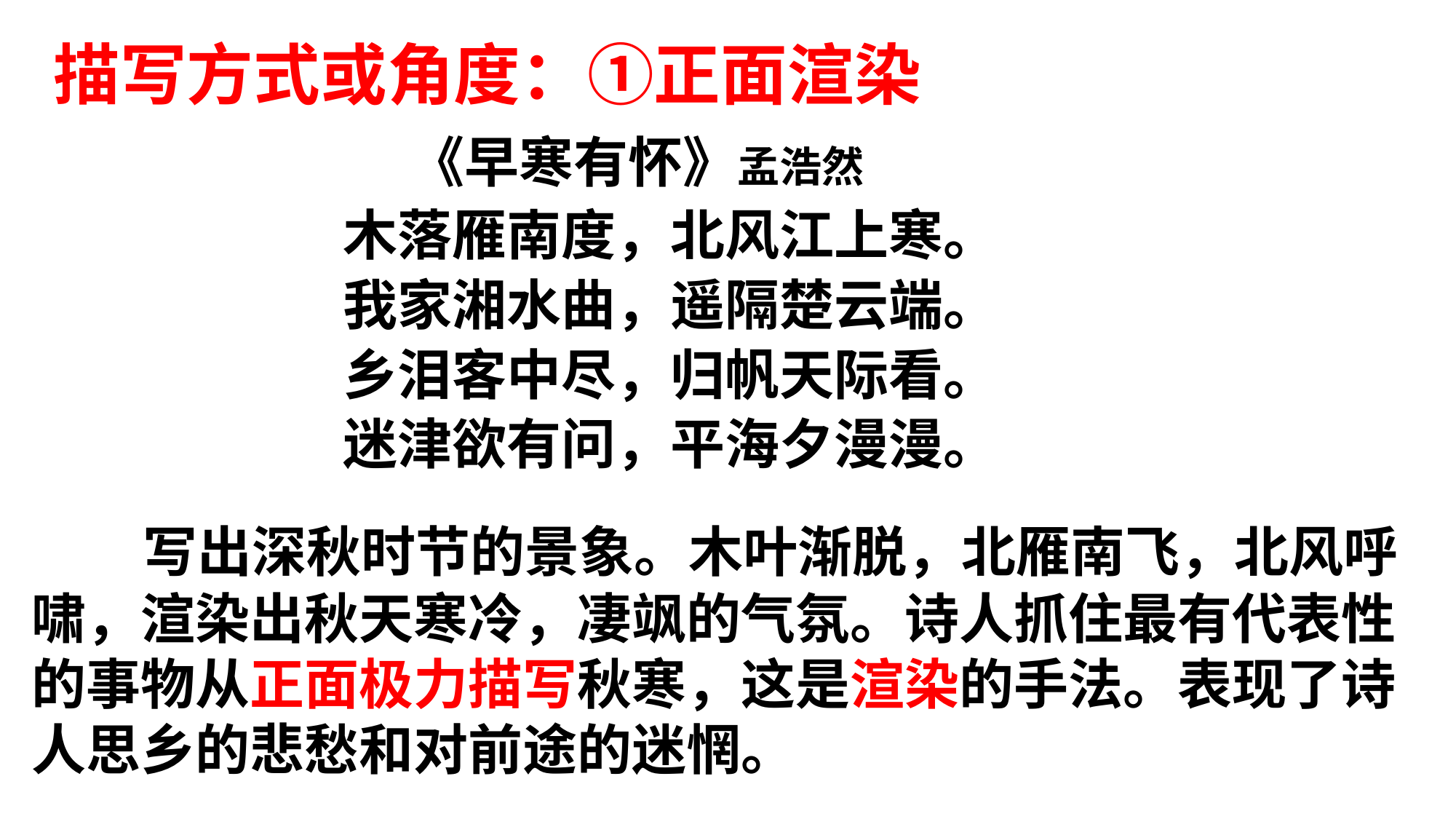

描写方式或角度：①正面渲染
     《早寒有怀》孟浩然
木落雁南度，北风江上寒。
我家湘水曲，遥隔楚云端。
乡泪客中尽，归帆天际看。
迷津欲有问，平海夕漫漫。
       写出深秋时节的景象。木叶渐脱，北雁南飞，北风呼啸，渲染出秋天寒冷，凄飒的气氛。诗人抓住最有代表性的事物从正面极力描写秋寒，这是渲染的手法。表现了诗人思乡的悲愁和对前途的迷惘。